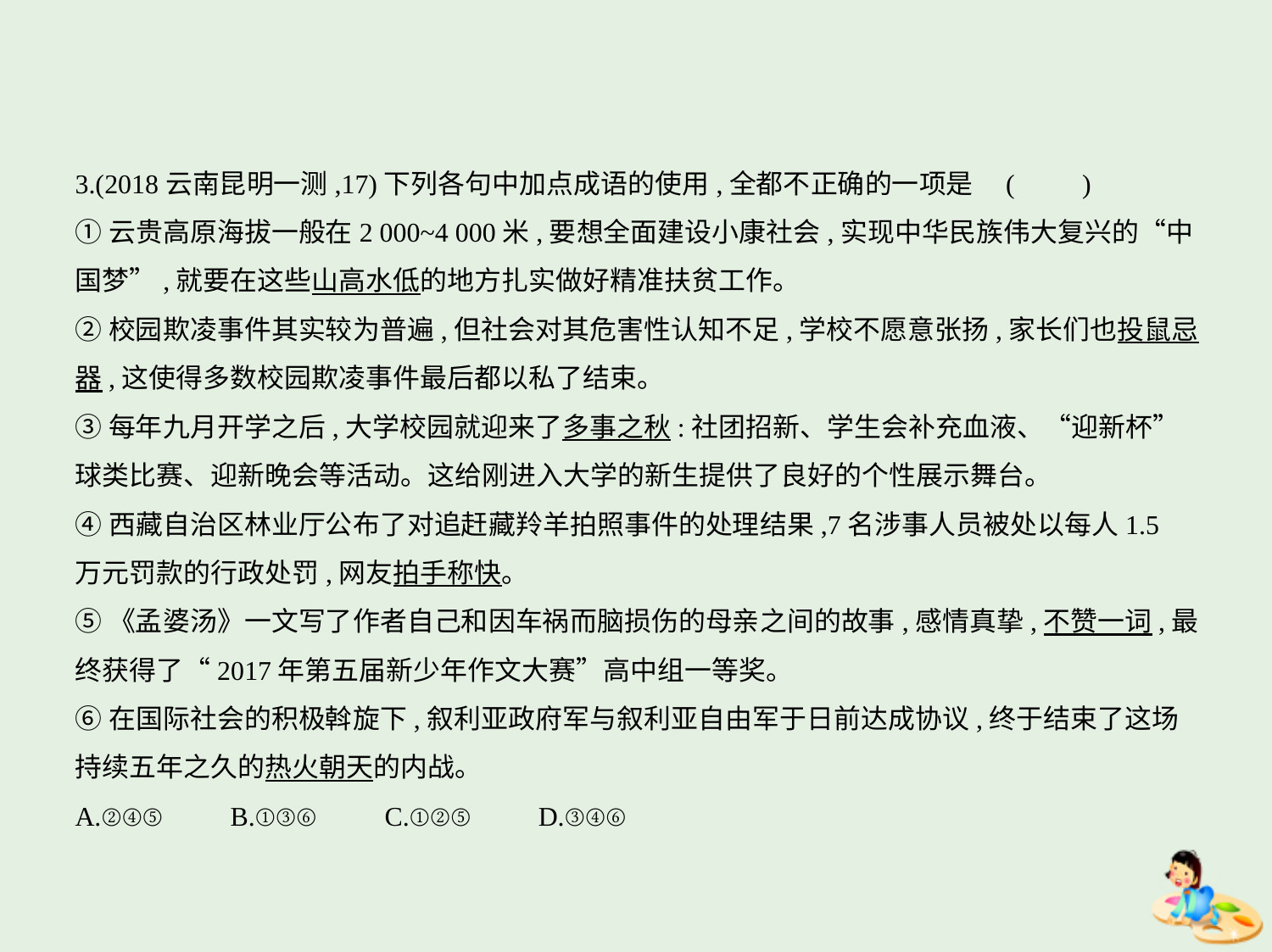

3.(2018云南昆明一测,17)下列各句中加点成语的使用,全都不正确的一项是 (　　)
①云贵高原海拔一般在2 000~4 000米,要想全面建设小康社会,实现中华民族伟大复兴的“中
国梦”,就要在这些山高水低的地方扎实做好精准扶贫工作。
②校园欺凌事件其实较为普遍,但社会对其危害性认知不足,学校不愿意张扬,家长们也投鼠忌
器,这使得多数校园欺凌事件最后都以私了结束。
③每年九月开学之后,大学校园就迎来了多事之秋:社团招新、学生会补充血液、“迎新杯”
球类比赛、迎新晚会等活动。这给刚进入大学的新生提供了良好的个性展示舞台。
④西藏自治区林业厅公布了对追赶藏羚羊拍照事件的处理结果,7名涉事人员被处以每人1.5
万元罚款的行政处罚,网友拍手称快。
⑤《孟婆汤》一文写了作者自己和因车祸而脑损伤的母亲之间的故事,感情真挚,不赞一词,最
终获得了“2017年第五届新少年作文大赛”高中组一等奖。
⑥在国际社会的积极斡旋下,叙利亚政府军与叙利亚自由军于日前达成协议,终于结束了这场
持续五年之久的热火朝天的内战。
A.②④⑤　　B.①③⑥          C.①②⑤　　D.③④⑥